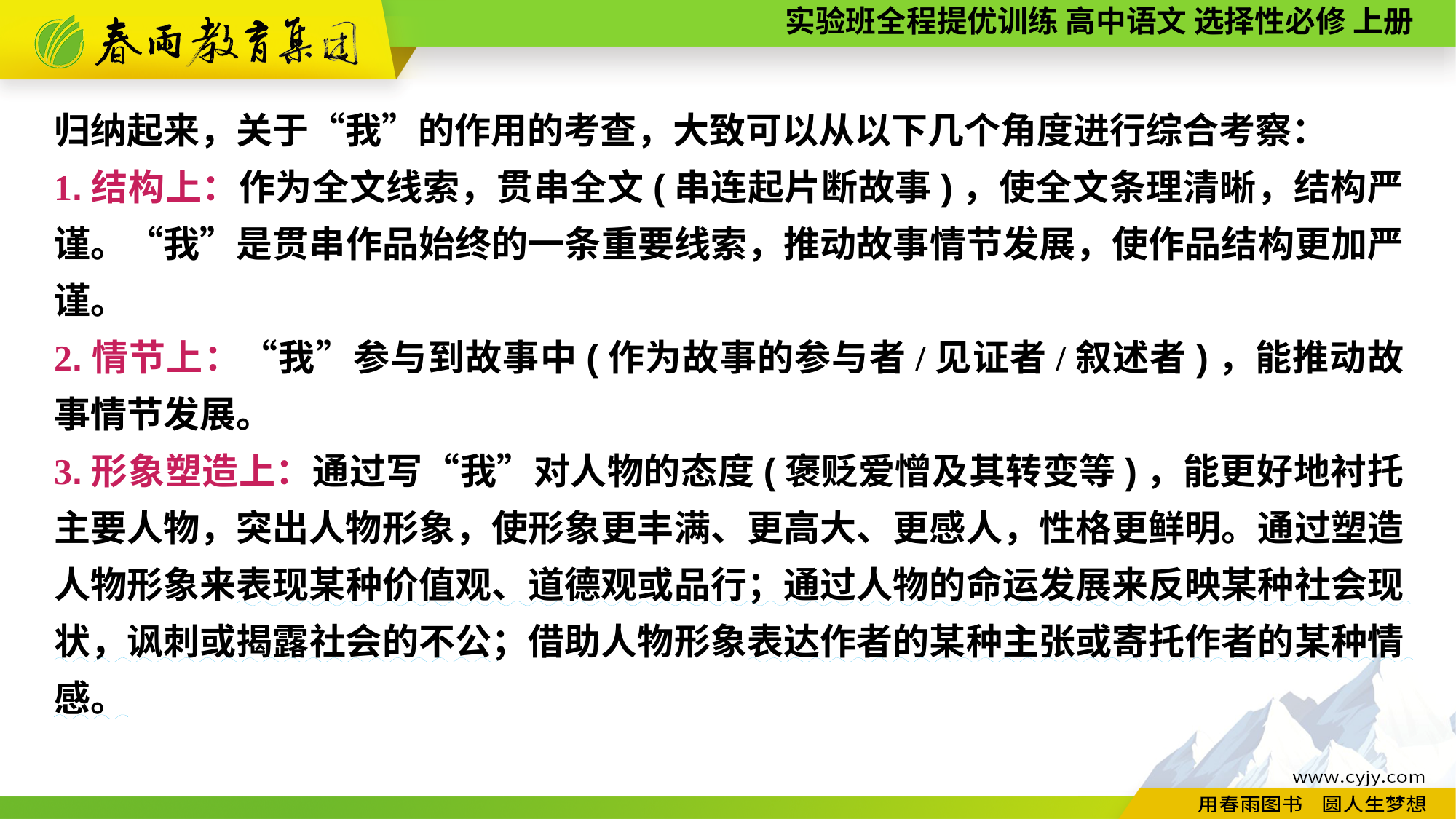

归纳起来，关于“我”的作用的考查，大致可以从以下几个角度进行综合考察：
1.结构上：作为全文线索，贯串全文(串连起片断故事)，使全文条理清晰，结构严谨。“我”是贯串作品始终的一条重要线索，推动故事情节发展，使作品结构更加严谨。
2.情节上：“我”参与到故事中(作为故事的参与者/见证者/叙述者)，能推动故事情节发展。
3.形象塑造上：通过写“我”对人物的态度(褒贬爱憎及其转变等)，能更好地衬托主要人物，突出人物形象，使形象更丰满、更高大、更感人，性格更鲜明。通过塑造人物形象来表现某种价值观、道德观或品行；通过人物的命运发展来反映某种社会现状，讽刺或揭露社会的不公；借助人物形象表达作者的某种主张或寄托作者的某种情感。